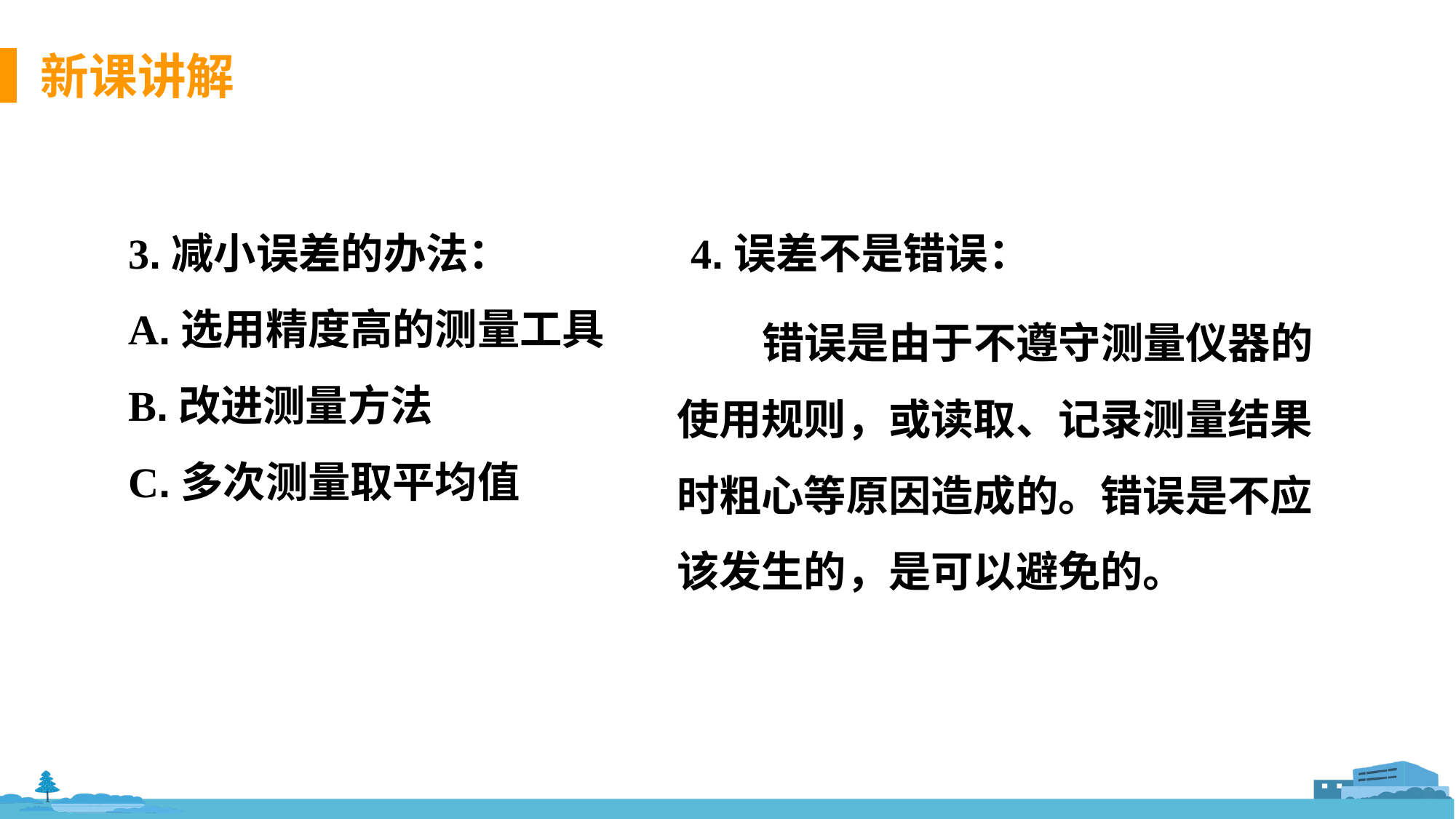

3.减小误差的办法：
A.选用精度高的测量工具
B.改进测量方法
C.多次测量取平均值
4.误差不是错误：
错误是由于不遵守测量仪器的使用规则，或读取、记录测量结果时粗心等原因造成的。错误是不应该发生的，是可以避免的。